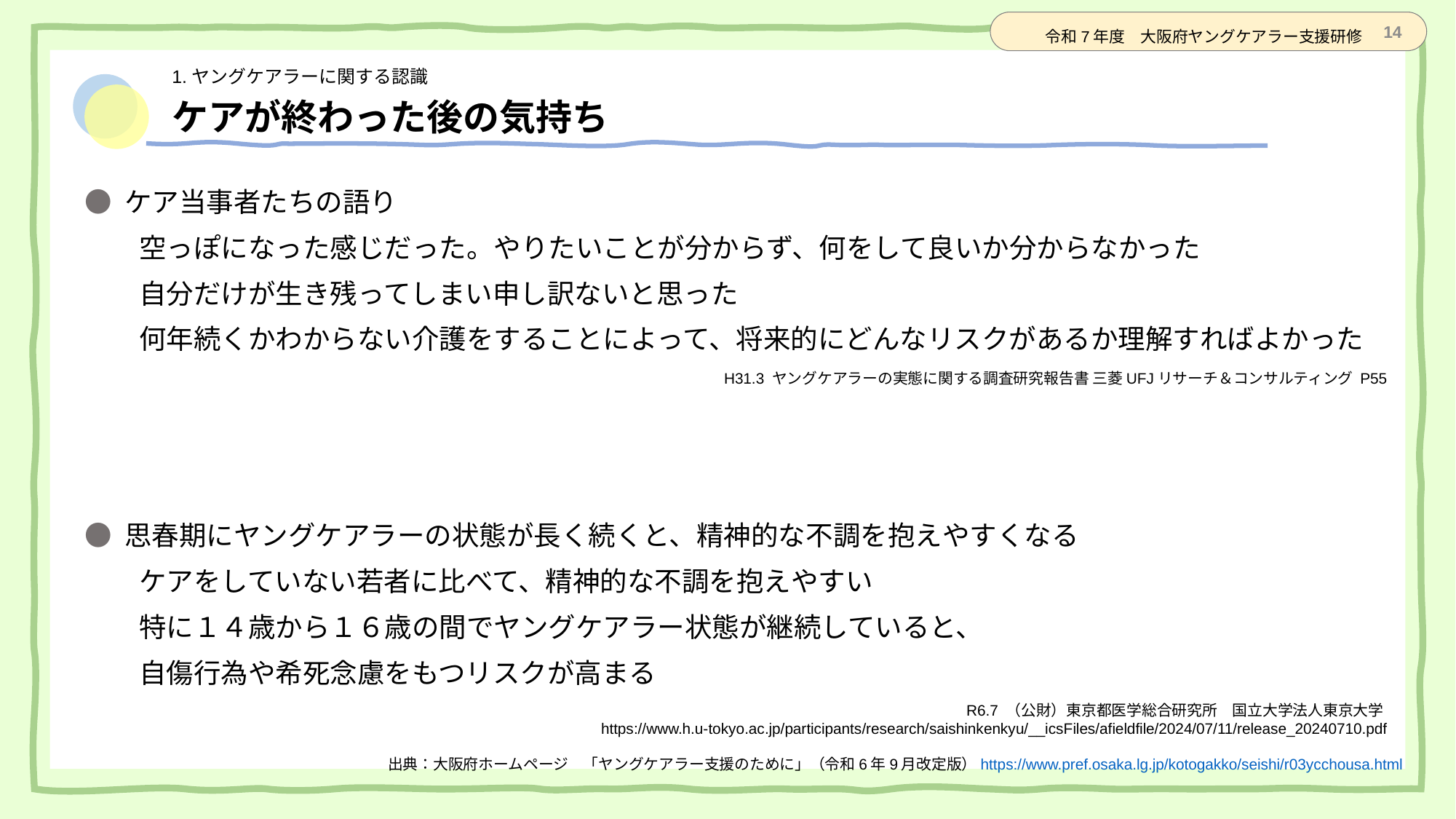

14
# ケアが終わった後の気持ち
● ケア当事者たちの語り
　　空っぽになった感じだった。やりたいことが分からず、何をして良いか分からなかった
　　自分だけが生き残ってしまい申し訳ないと思った
　　何年続くかわからない介護をすることによって、将来的にどんなリスクがあるか理解すればよかった
H31.3 ヤングケアラーの実態に関する調査研究報告書 三菱UFJリサーチ＆コンサルティング P55
● 思春期にヤングケアラーの状態が長く続くと、精神的な不調を抱えやすくなる
　　ケアをしていない若者に比べて、精神的な不調を抱えやすい
　　特に１４歳から１６歳の間でヤングケアラー状態が継続していると、
　　自傷行為や希死念慮をもつリスクが高まる
R6.7 （公財）東京都医学総合研究所　国立大学法人東京大学
https://www.h.u-tokyo.ac.jp/participants/research/saishinkenkyu/__icsFiles/afieldfile/2024/07/11/release_20240710.pdf
出典：大阪府ホームページ　「ヤングケアラー支援のために」（令和6年9月改定版）https://www.pref.osaka.lg.jp/kotogakko/seishi/r03ycchousa.html